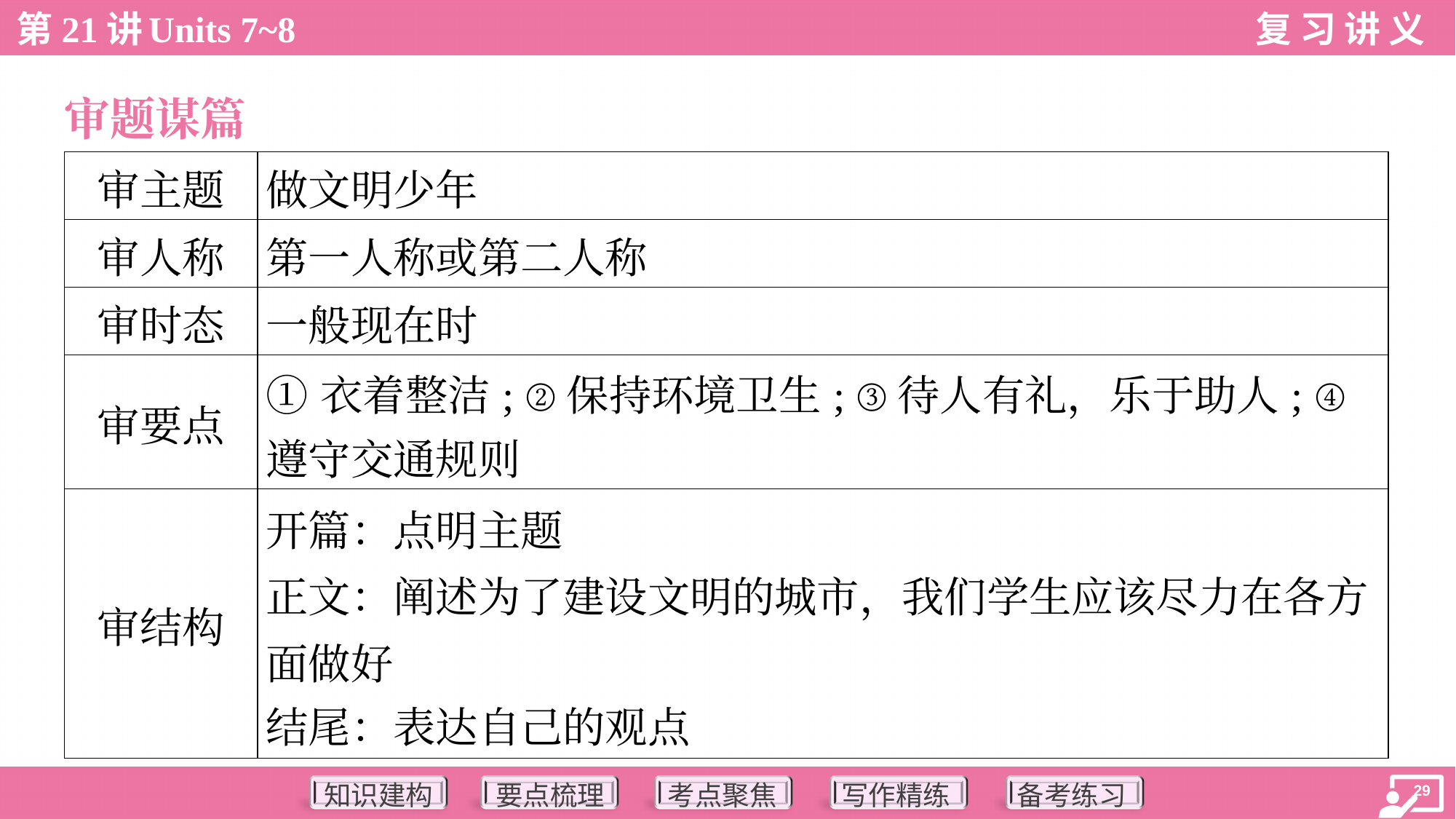

审题谋篇
| 审主题 | 做文明少年 |
| --- | --- |
| 审人称 | 第一人称或第二人称 |
| 审时态 | 一般现在时 |
| 审要点 | ①衣着整洁; ②保持环境卫生; ③待人有礼，乐于助人; ④ 遵守交通规则 |
| 审结构 | 开篇：点明主题 正文：阐述为了建设文明的城市，我们学生应该尽力在各方 面做好 结尾：表达自己的观点 |